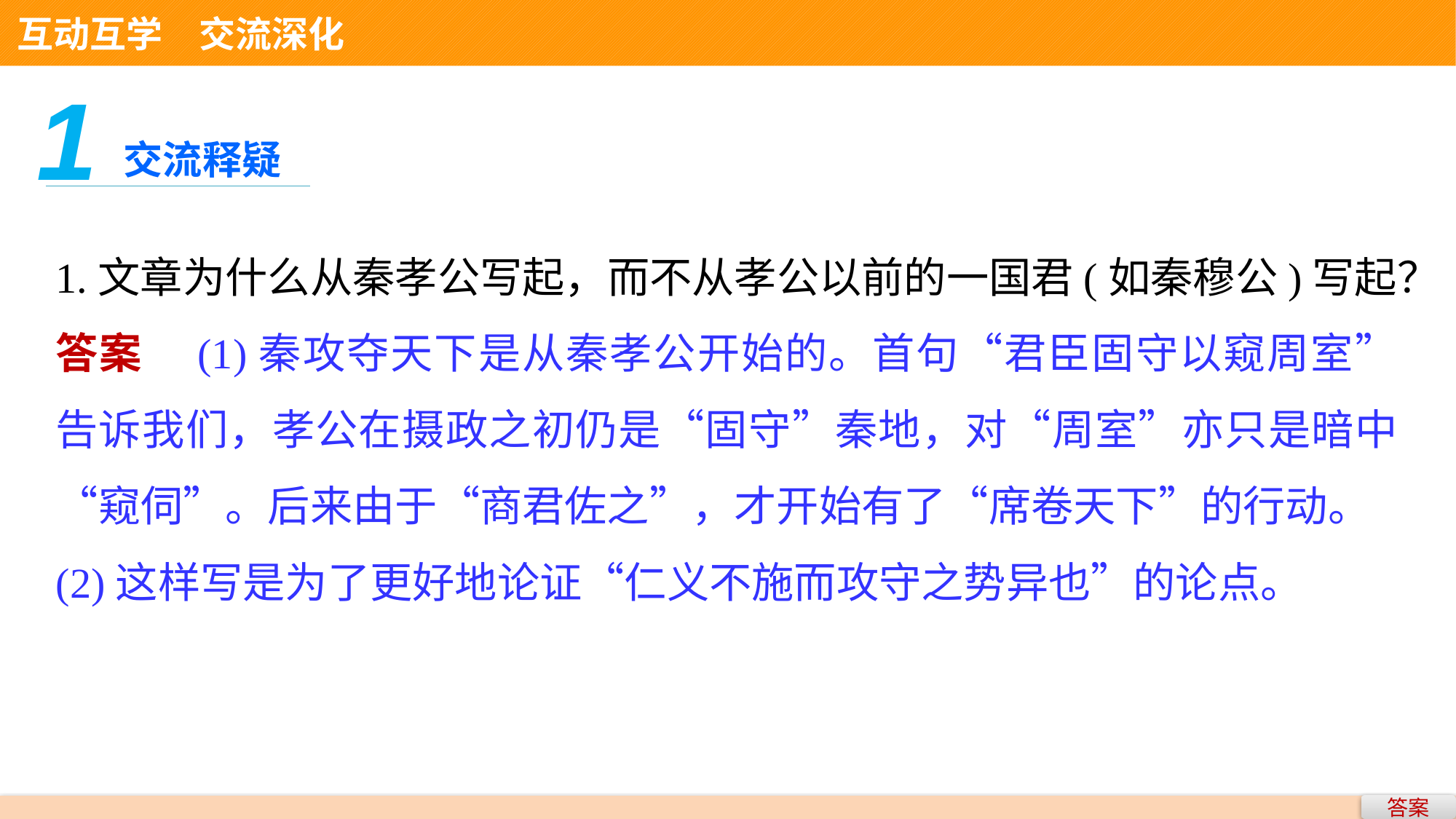

互动互学　交流深化
1
交流释疑
1.文章为什么从秦孝公写起，而不从孝公以前的一国君(如秦穆公)写起？
答案　(1)秦攻夺天下是从秦孝公开始的。首句“君臣固守以窥周室”告诉我们，孝公在摄政之初仍是“固守”秦地，对“周室”亦只是暗中“窥伺”。后来由于“商君佐之”，才开始有了“席卷天下”的行动。
(2)这样写是为了更好地论证“仁义不施而攻守之势异也”的论点。
答案